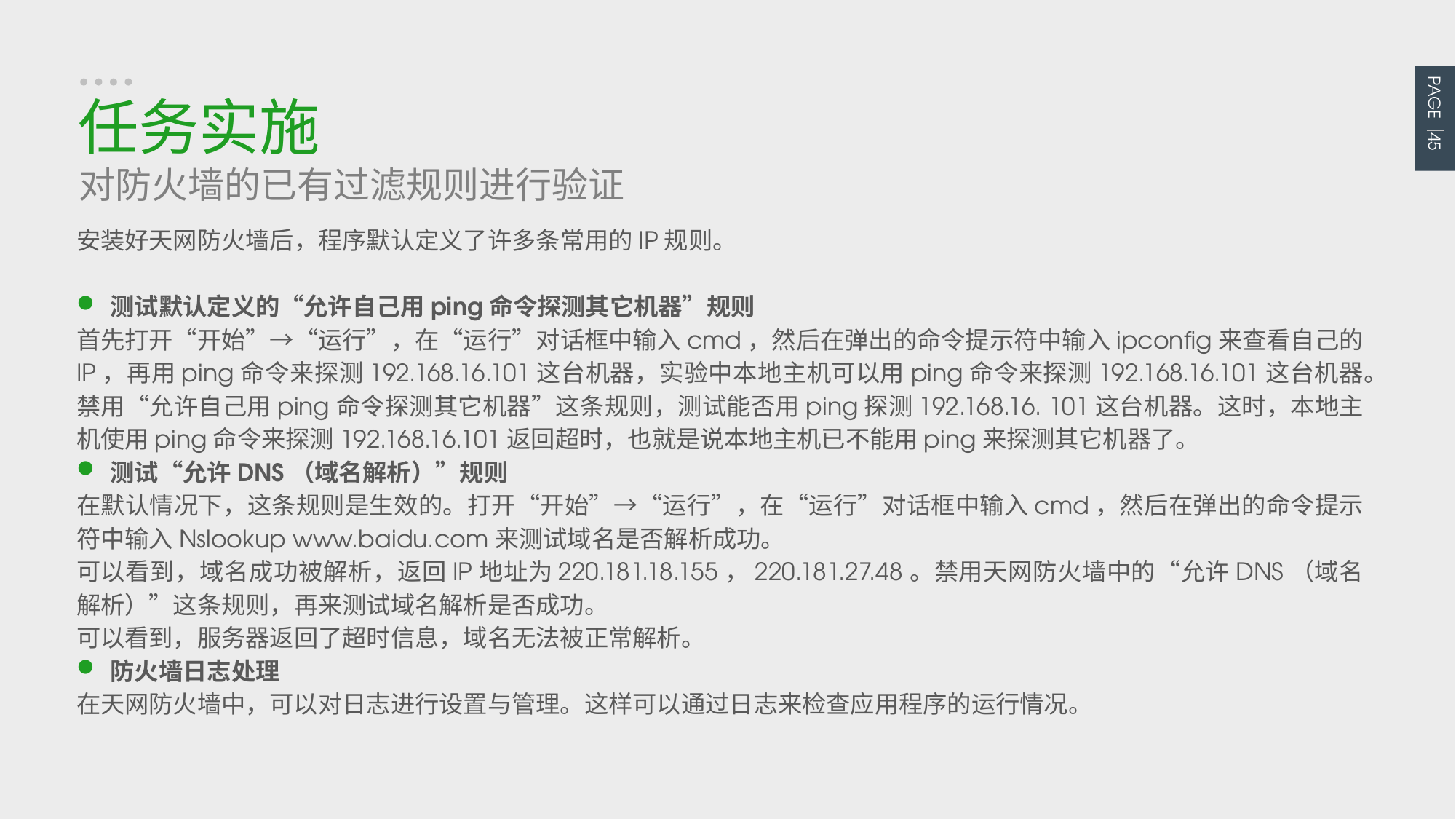

PAGE   45
任务实施
对防火墙的已有过滤规则进行验证
安装好天网防火墙后，程序默认定义了许多条常用的IP规则。

测试默认定义的“允许自己用ping命令探测其它机器”规则
首先打开“开始”→“运行”，在“运行”对话框中输入cmd，然后在弹出的命令提示符中输入ipconfig来查看自己的IP，再用ping命令来探测192.168.16.101这台机器，实验中本地主机可以用ping命令来探测192.168.16.101这台机器。
禁用“允许自己用ping命令探测其它机器”这条规则，测试能否用ping探测192.168.16. 101这台机器。这时，本地主机使用ping命令来探测192.168.16.101返回超时，也就是说本地主机已不能用ping来探测其它机器了。
测试“允许DNS（域名解析）”规则
在默认情况下，这条规则是生效的。打开“开始”→“运行”，在“运行”对话框中输入cmd，然后在弹出的命令提示符中输入Nslookup www.baidu.com来测试域名是否解析成功。
可以看到，域名成功被解析，返回IP地址为220.181.18.155，220.181.27.48。禁用天网防火墙中的“允许DNS（域名解析）”这条规则，再来测试域名解析是否成功。
可以看到，服务器返回了超时信息，域名无法被正常解析。
防火墙日志处理
在天网防火墙中，可以对日志进行设置与管理。这样可以通过日志来检查应用程序的运行情况。